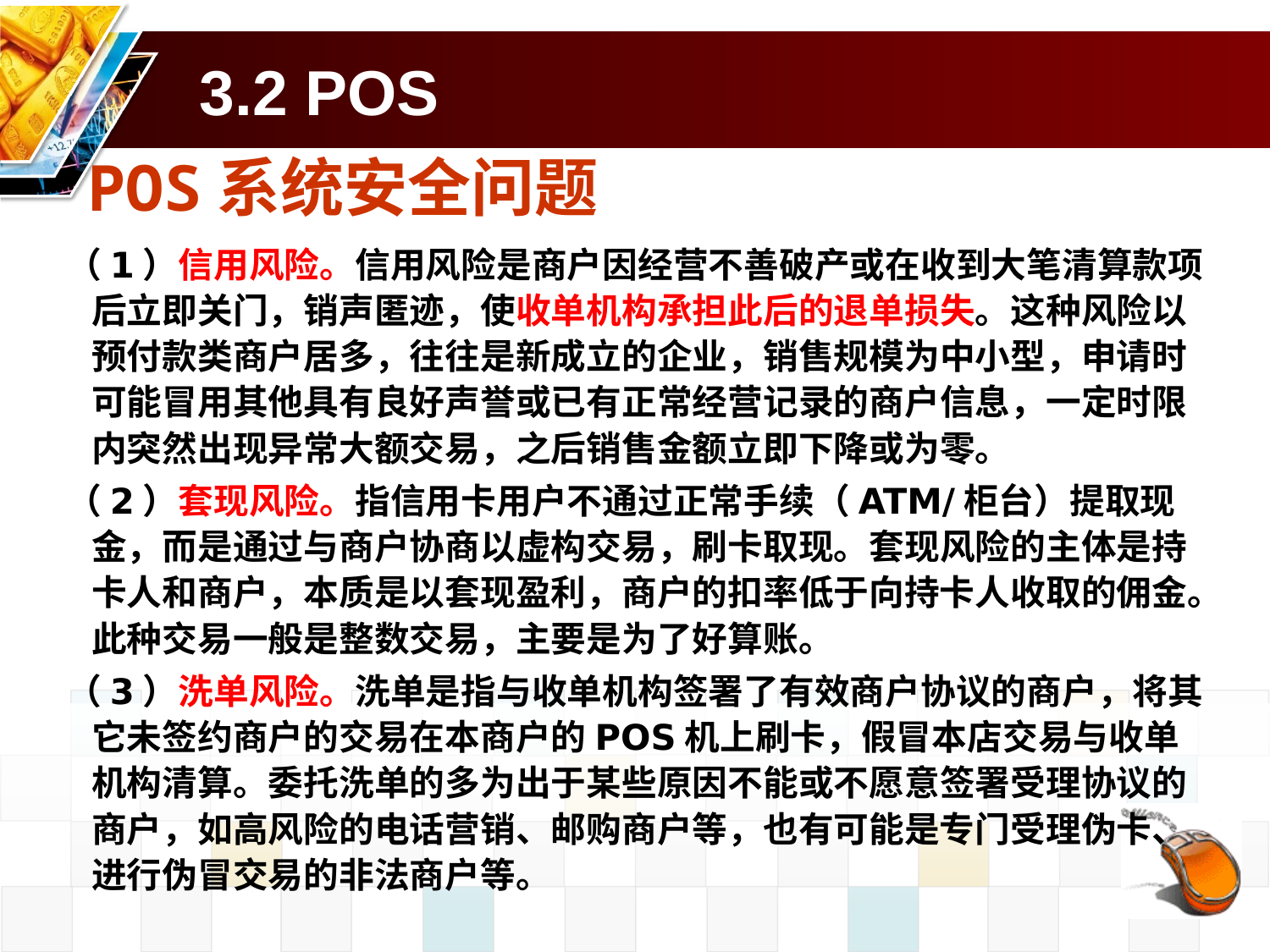

# 3.2 POS
POS系统安全问题
（1）信用风险。信用风险是商户因经营不善破产或在收到大笔清算款项后立即关门，销声匿迹，使收单机构承担此后的退单损失。这种风险以预付款类商户居多，往往是新成立的企业，销售规模为中小型，申请时可能冒用其他具有良好声誉或已有正常经营记录的商户信息，一定时限内突然出现异常大额交易，之后销售金额立即下降或为零。
（2）套现风险。指信用卡用户不通过正常手续（ATM/柜台）提取现金，而是通过与商户协商以虚构交易，刷卡取现。套现风险的主体是持卡人和商户，本质是以套现盈利，商户的扣率低于向持卡人收取的佣金。此种交易一般是整数交易，主要是为了好算账。
（3）洗单风险。洗单是指与收单机构签署了有效商户协议的商户，将其它未签约商户的交易在本商户的POS机上刷卡，假冒本店交易与收单机构清算。委托洗单的多为出于某些原因不能或不愿意签署受理协议的商户，如高风险的电话营销、邮购商户等，也有可能是专门受理伪卡、进行伪冒交易的非法商户等。